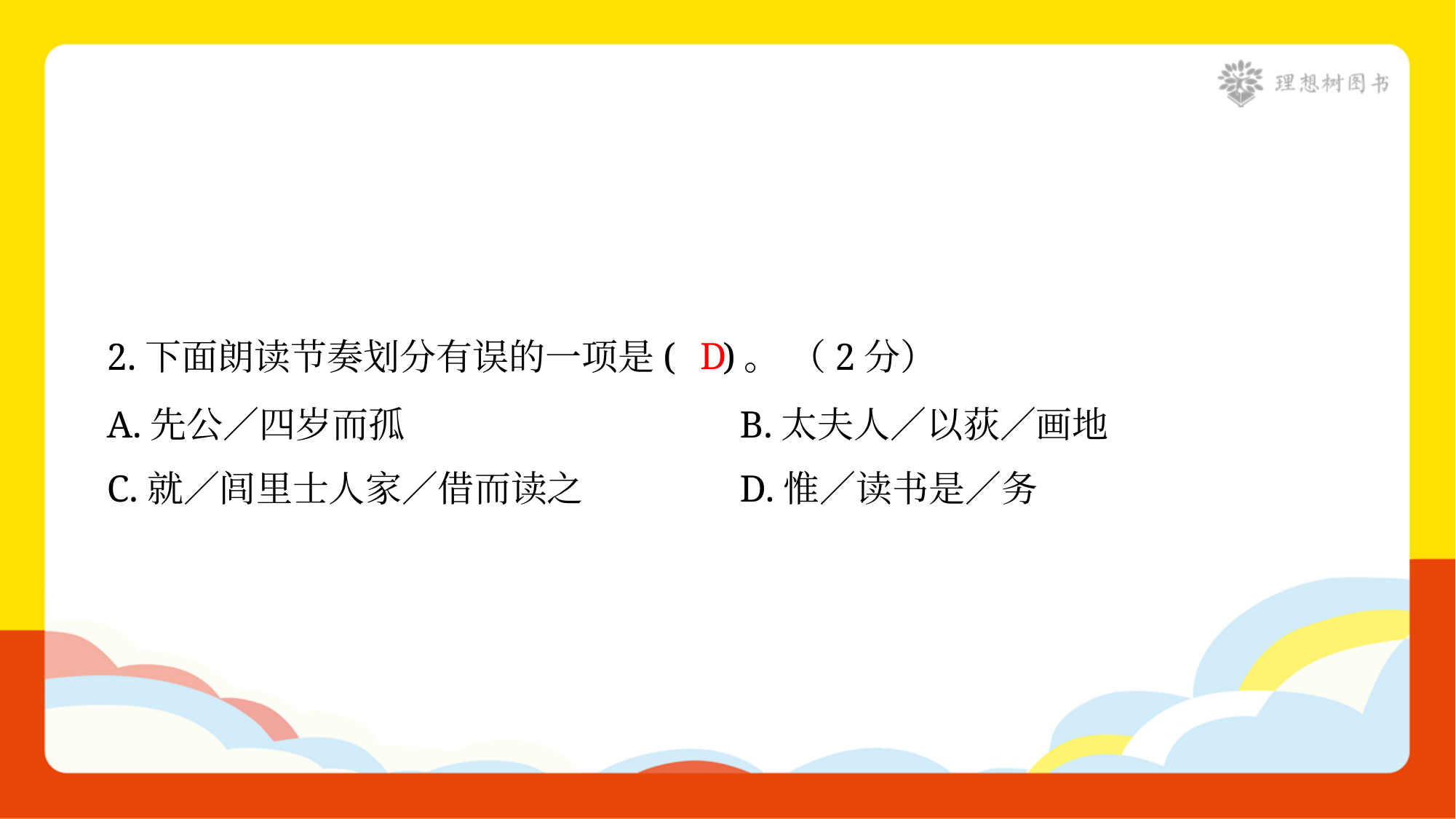

D
2.下面朗读节奏划分有误的一项是(     )。 （2分）
A.先公／四岁而孤	B.太夫人／以荻／画地
C.就／闾里士人家／借而读之	D.惟／读书是／务